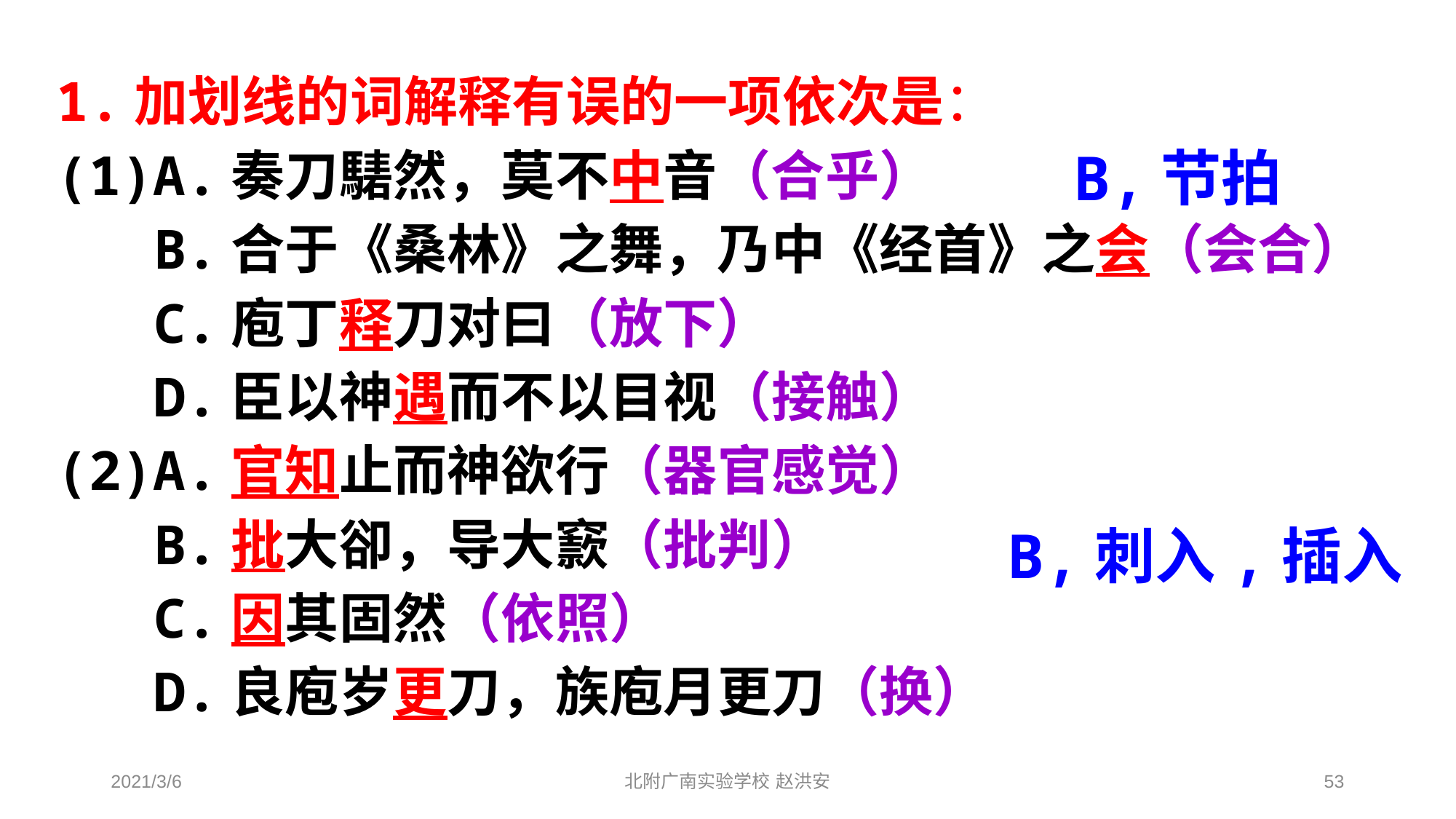

1.加划线的词解释有误的一项依次是：
(1)A.奏刀騞然，莫不中音（合乎）
   B.合于《桑林》之舞，乃中《经首》之会（会合）
   C.庖丁释刀对曰（放下）
   D.臣以神遇而不以目视（接触）
(2)A.官知止而神欲行（器官感觉）
   B.批大卻，导大窾（批判）
   C.因其固然（依照）
   D.良庖岁更刀，族庖月更刀（换）
B,节拍
B,刺入,插入
2021/3/6
北附广南实验学校 赵洪安
53